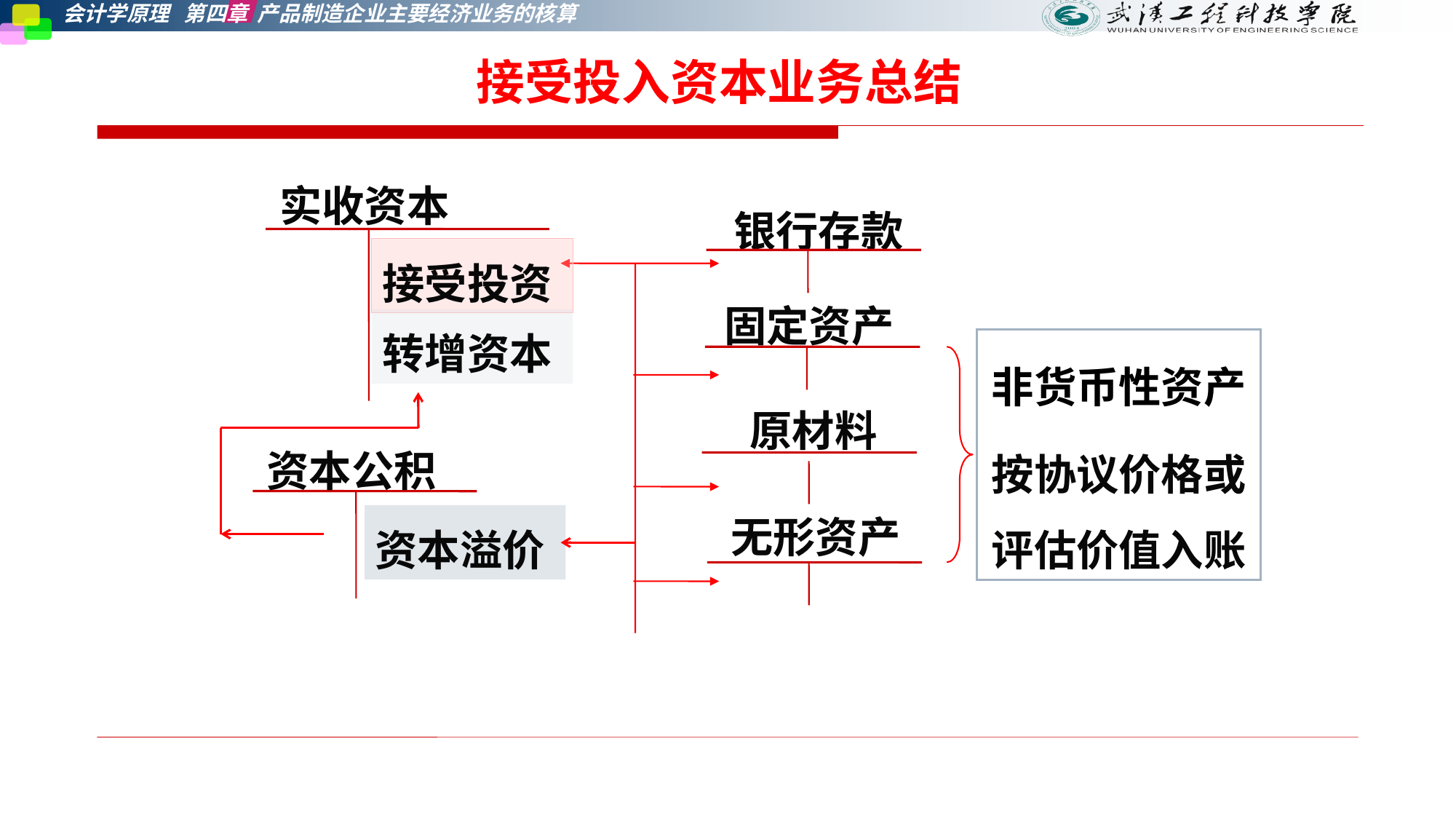

接受投入资本业务总结
实收资本
银行存款

接受投资

固定资产
转增资本
非货币性资产
按协议价格或评估价值入账

原材料
资本公积

无形资产
资本溢价